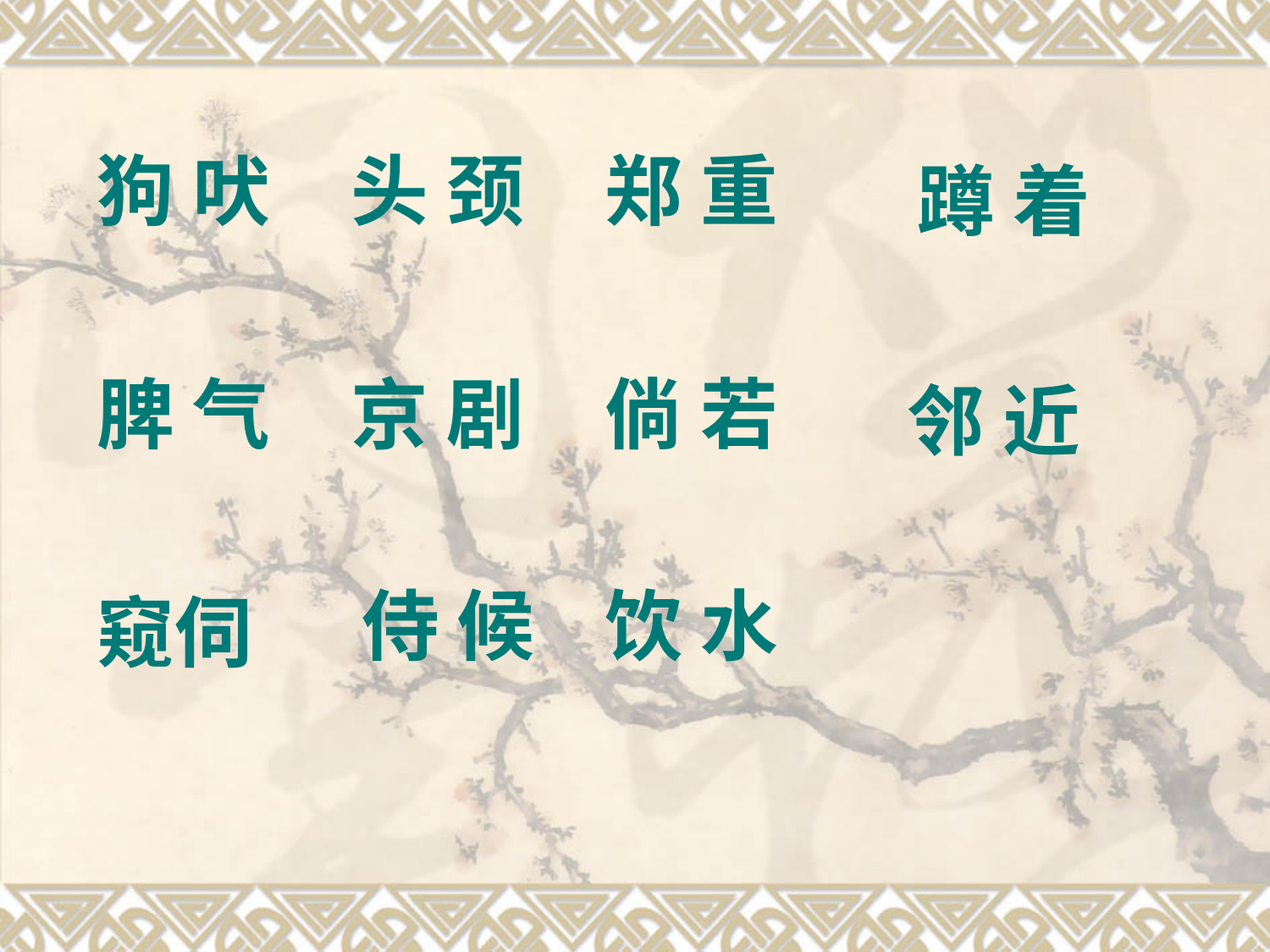

狗 吠
头 颈
郑 重
蹲 着

脾 气
京 剧
倘 若
邻 近
侍 候
饮 水

窥伺